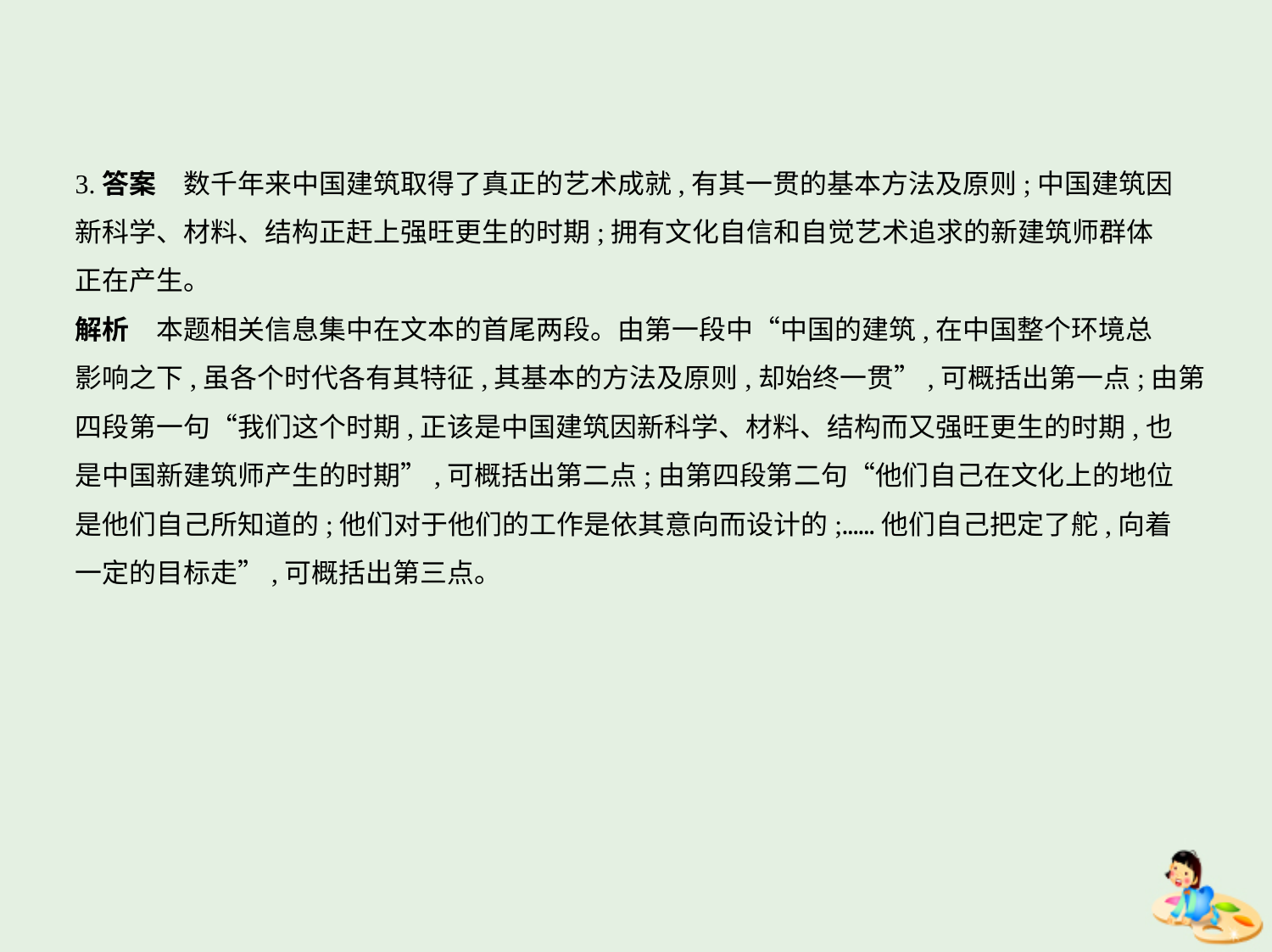

3.答案　数千年来中国建筑取得了真正的艺术成就,有其一贯的基本方法及原则;中国建筑因
新科学、材料、结构正赶上强旺更生的时期;拥有文化自信和自觉艺术追求的新建筑师群体
正在产生。
解析　本题相关信息集中在文本的首尾两段。由第一段中“中国的建筑,在中国整个环境总
影响之下,虽各个时代各有其特征,其基本的方法及原则,却始终一贯”,可概括出第一点;由第
四段第一句“我们这个时期,正该是中国建筑因新科学、材料、结构而又强旺更生的时期,也
是中国新建筑师产生的时期”,可概括出第二点;由第四段第二句“他们自己在文化上的地位
是他们自己所知道的;他们对于他们的工作是依其意向而设计的;……他们自己把定了舵,向着
一定的目标走”,可概括出第三点。